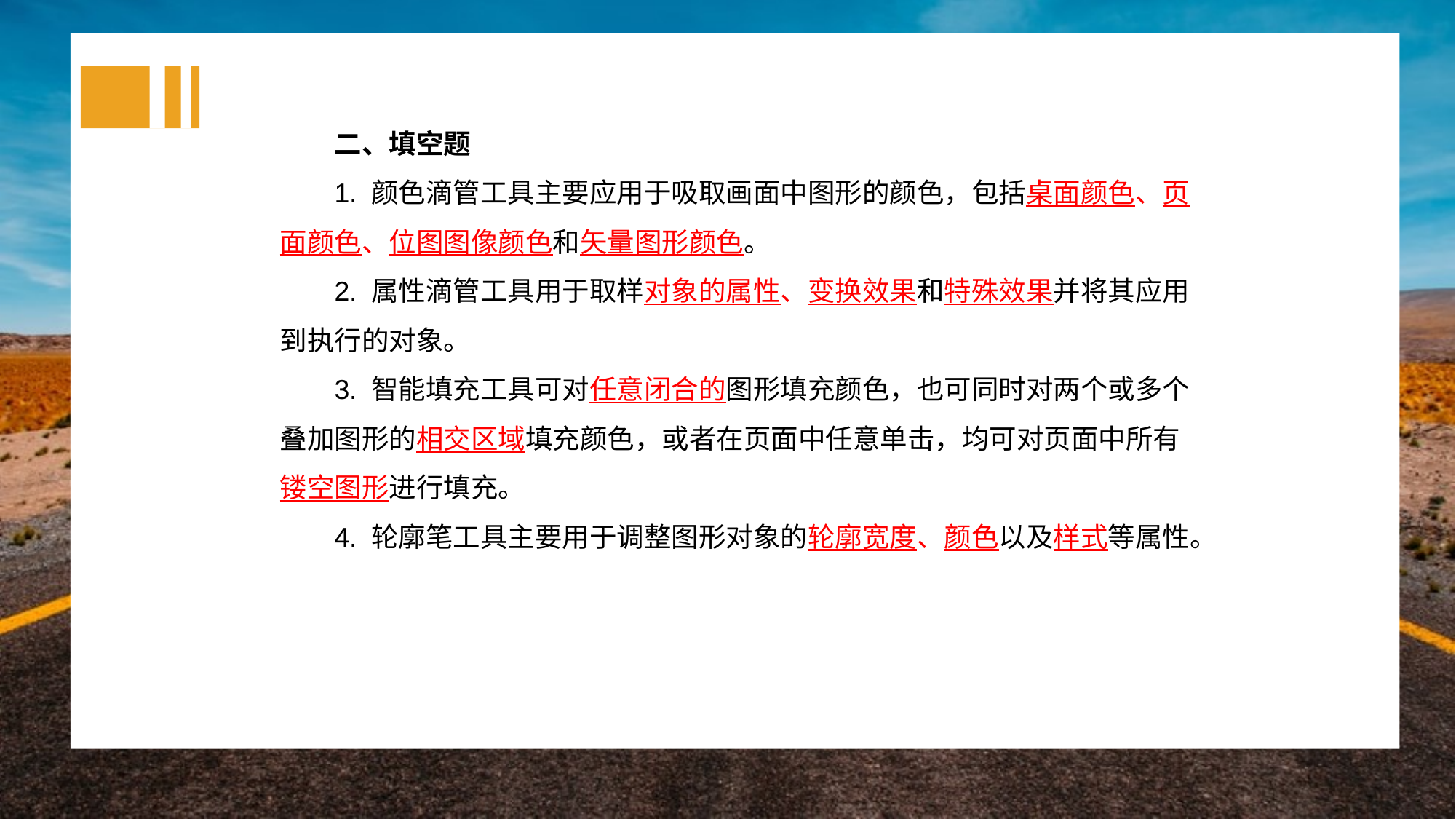

二、填空题
1. 颜色滴管工具主要应用于吸取画面中图形的颜色，包括桌面颜色、页面颜色、位图图像颜色和矢量图形颜色。
2. 属性滴管工具用于取样对象的属性、变换效果和特殊效果并将其应用到执行的对象。
3. 智能填充工具可对任意闭合的图形填充颜色，也可同时对两个或多个叠加图形的相交区域填充颜色，或者在页面中任意单击，均可对页面中所有镂空图形进行填充。
4. 轮廓笔工具主要用于调整图形对象的轮廓宽度、颜色以及样式等属性。